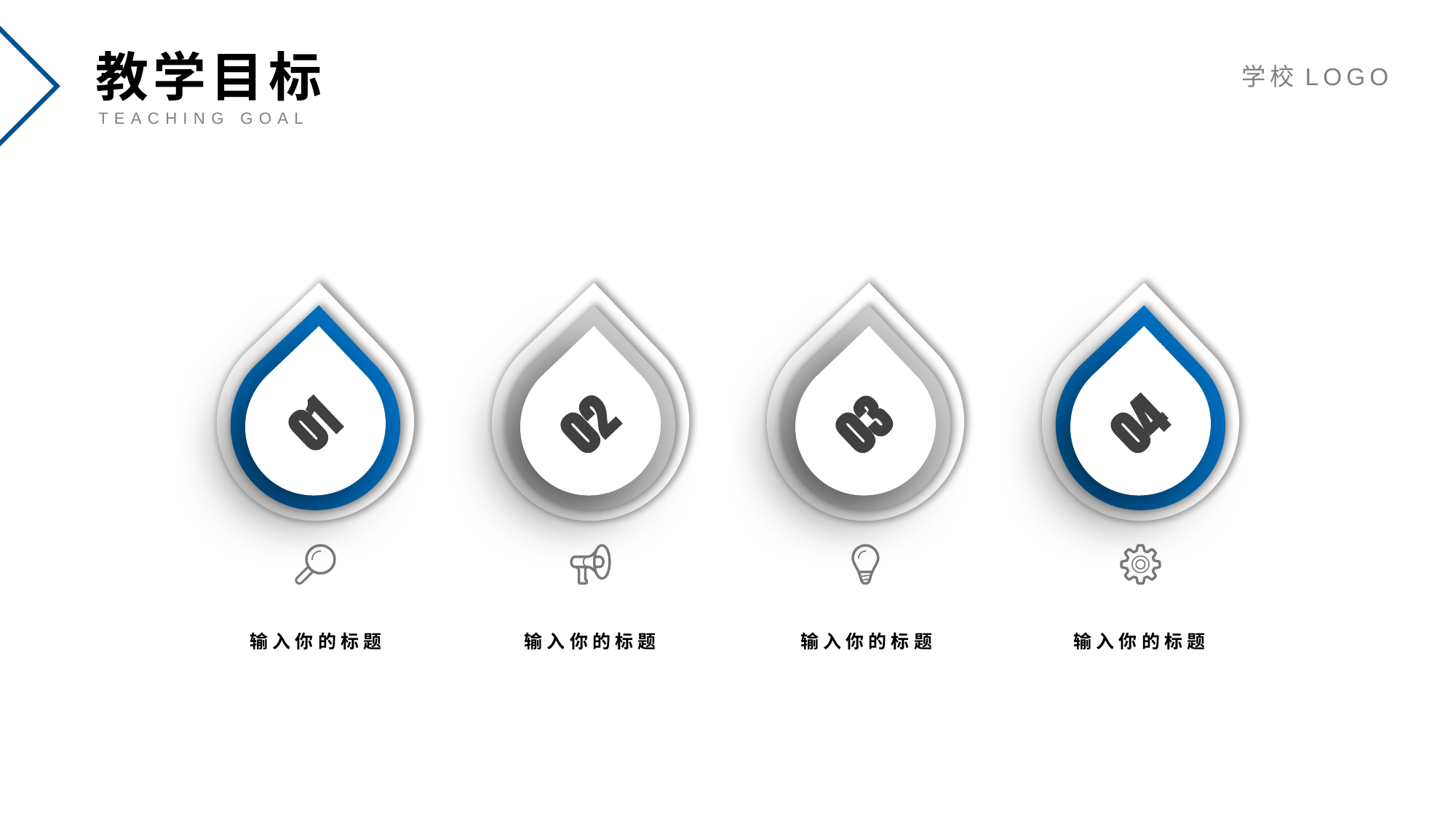

教学目标
TEACHING GOAL
学校LOGO

01

02

03

04

输入你的标题
输入你的标题
输入你的标题
输入你的标题